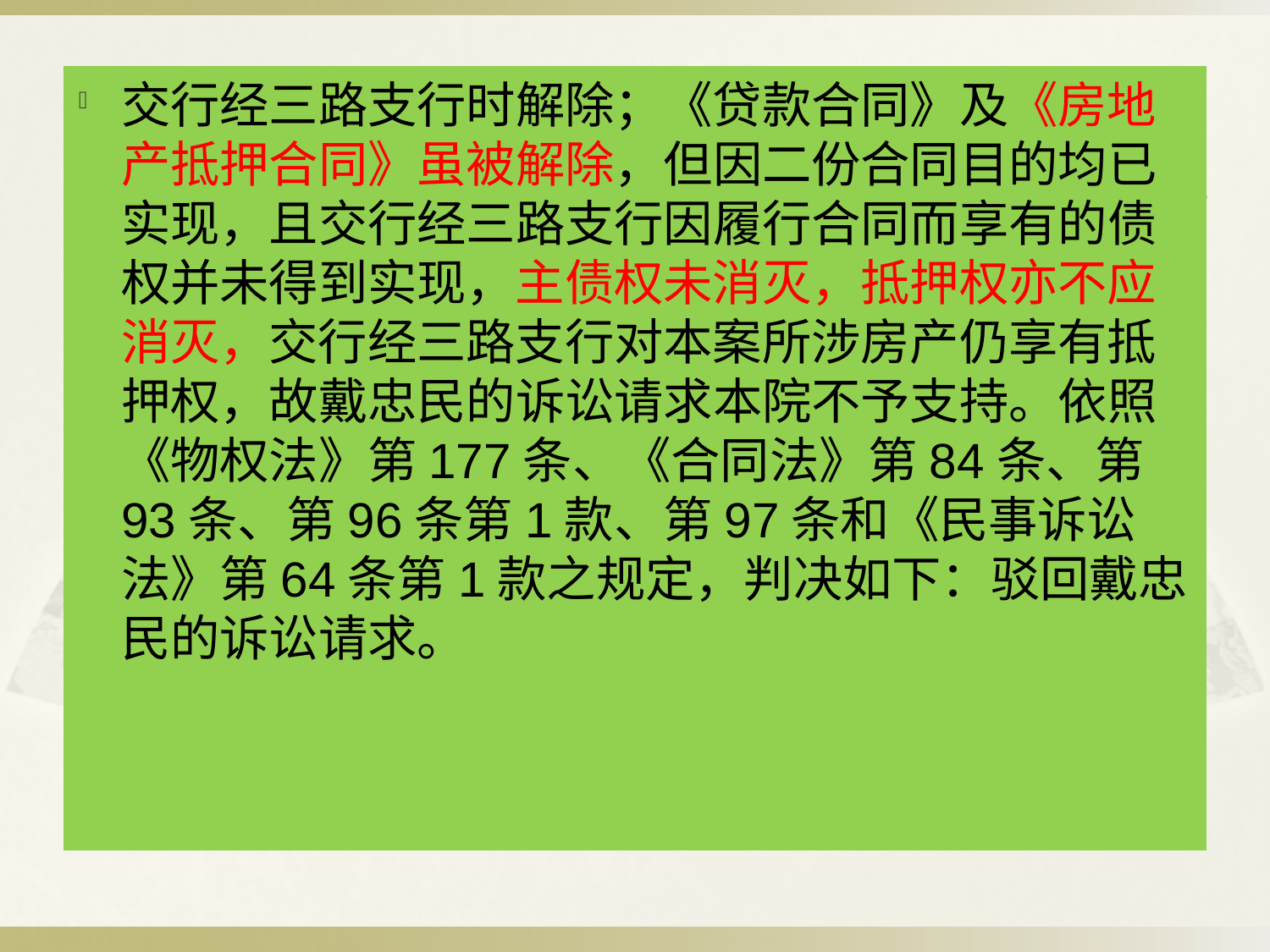

交行经三路支行时解除；《贷款合同》及《房地产抵押合同》虽被解除，但因二份合同目的均已实现，且交行经三路支行因履行合同而享有的债权并未得到实现，主债权未消灭，抵押权亦不应消灭，交行经三路支行对本案所涉房产仍享有抵押权，故戴忠民的诉讼请求本院不予支持。依照《物权法》第177条、《合同法》第84条、第93条、第96条第1款、第97条和《民事诉讼法》第64条第1款之规定，判决如下：驳回戴忠民的诉讼请求。